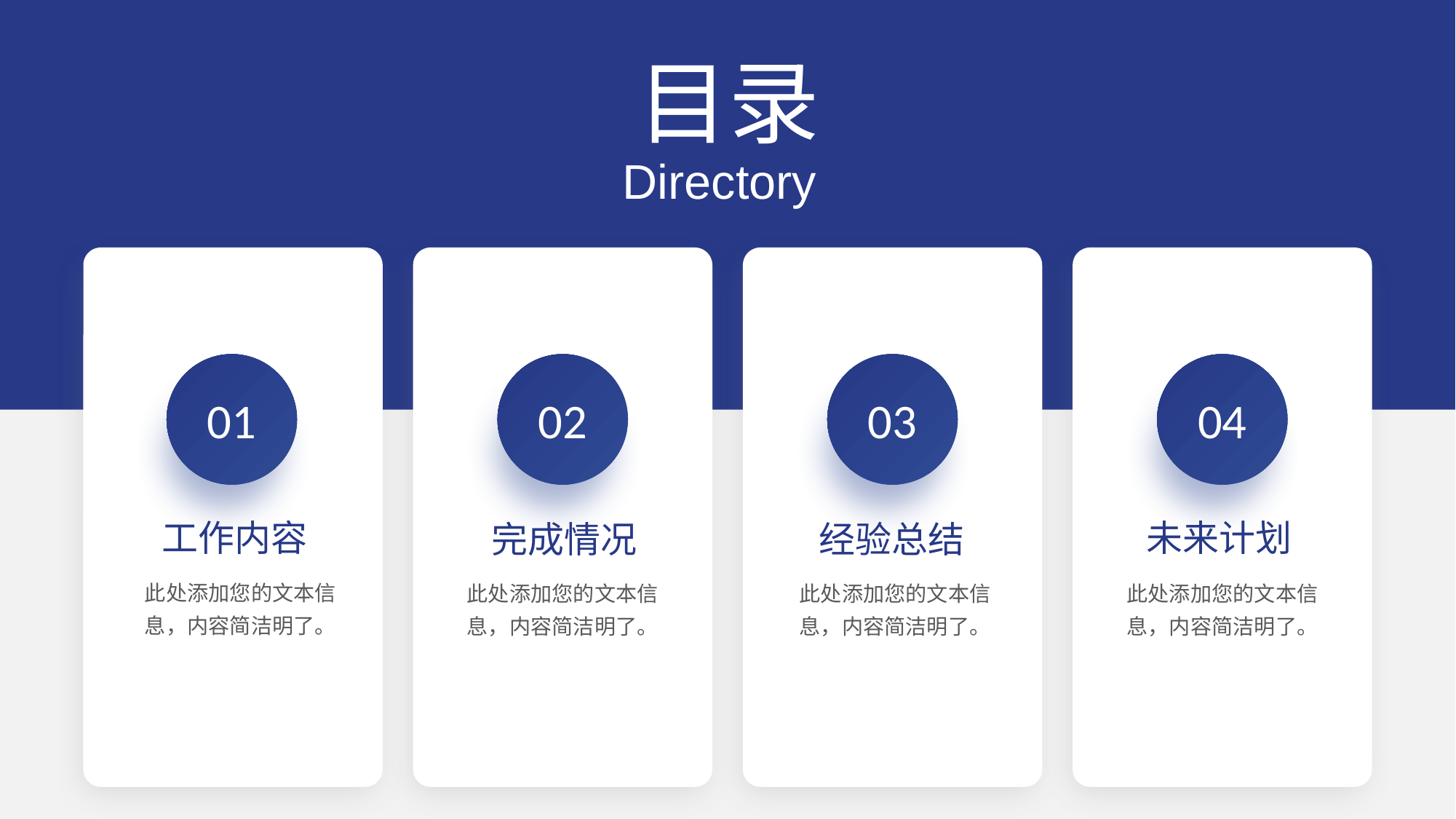

目录
Directory

01
02
03
04
未来计划
工作内容
完成情况
经验总结
此处添加您的文本信息，内容简洁明了。
此处添加您的文本信息，内容简洁明了。
此处添加您的文本信息，内容简洁明了。
此处添加您的文本信息，内容简洁明了。